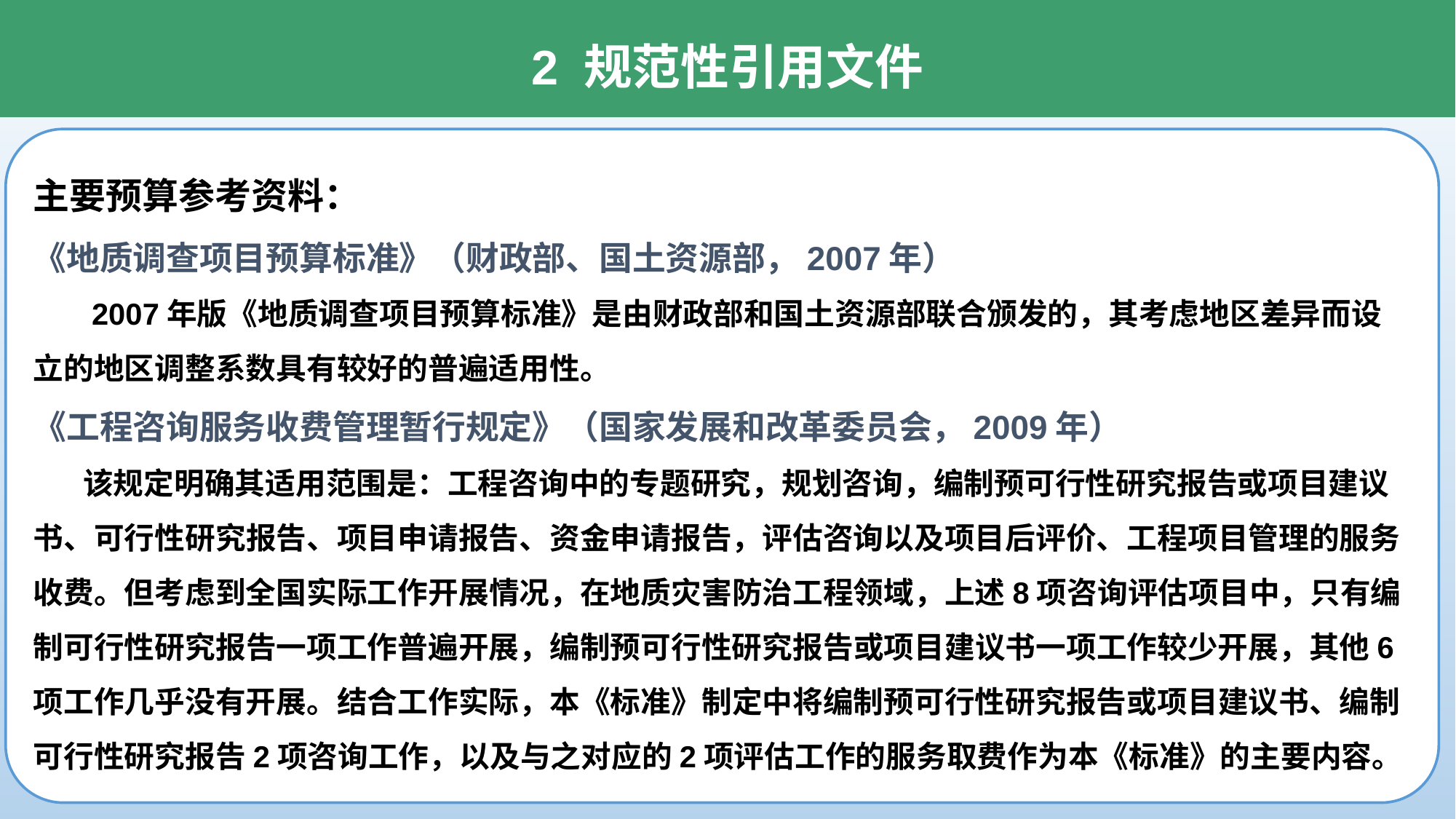

2 规范性引用文件

主要预算参考资料：
《地质调查项目预算标准》（财政部、国土资源部，2007年）
       2007年版《地质调查项目预算标准》是由财政部和国土资源部联合颁发的，其考虑地区差异而设立的地区调整系数具有较好的普遍适用性。
《工程咨询服务收费管理暂行规定》（国家发展和改革委员会，2009年）
       该规定明确其适用范围是：工程咨询中的专题研究，规划咨询，编制预可行性研究报告或项目建议书、可行性研究报告、项目申请报告、资金申请报告，评估咨询以及项目后评价、工程项目管理的服务收费。但考虑到全国实际工作开展情况，在地质灾害防治工程领域，上述8项咨询评估项目中，只有编制可行性研究报告一项工作普遍开展，编制预可行性研究报告或项目建议书一项工作较少开展，其他6项工作几乎没有开展。结合工作实际，本《标准》制定中将编制预可行性研究报告或项目建议书、编制可行性研究报告2项咨询工作，以及与之对应的2项评估工作的服务取费作为本《标准》的主要内容。